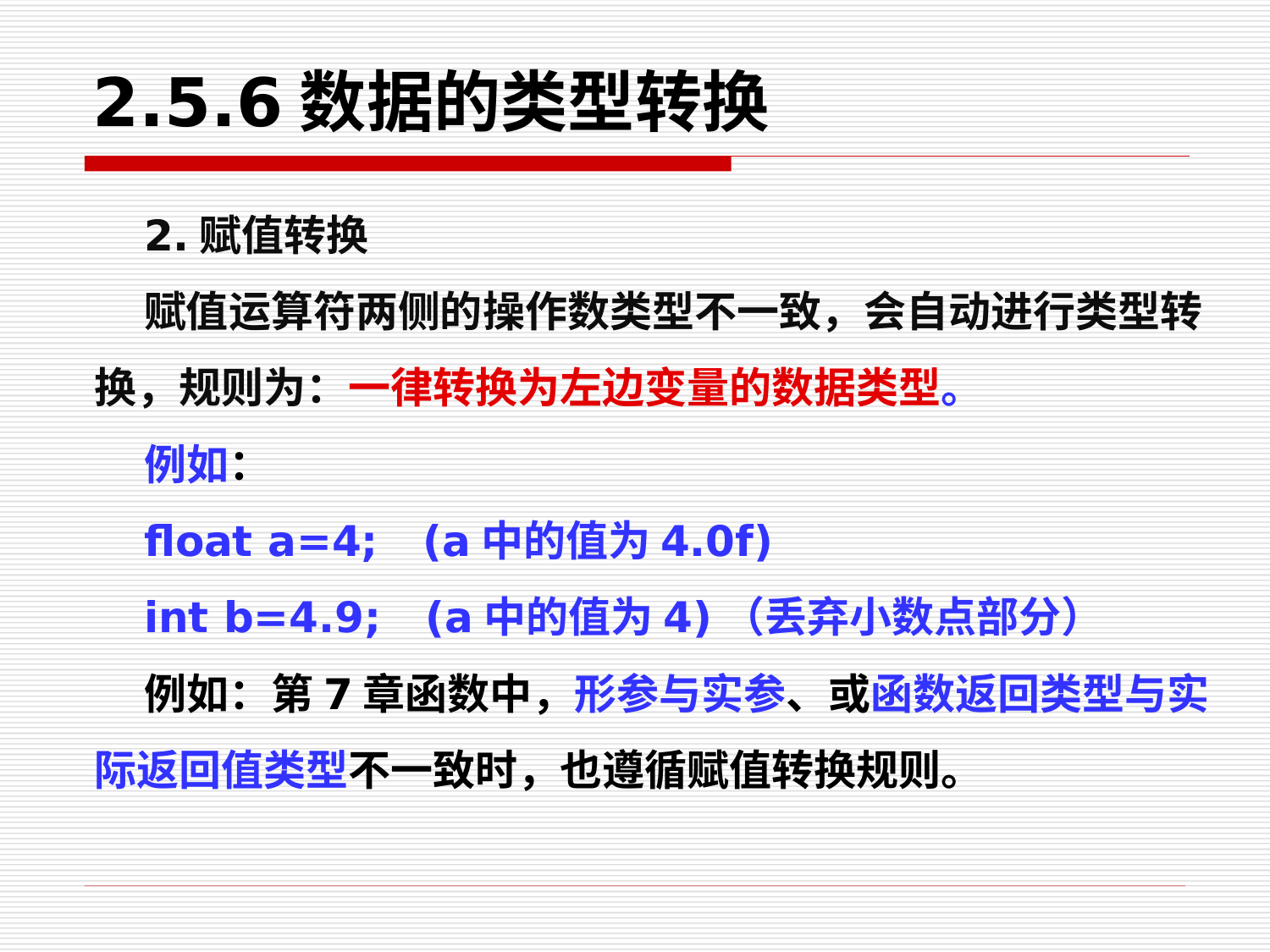

# 2.5.6数据的类型转换
2.赋值转换
赋值运算符两侧的操作数类型不一致，会自动进行类型转换，规则为：一律转换为左边变量的数据类型。
例如：
float a=4;   (a中的值为4.0f)
int b=4.9;   (a中的值为4)（丢弃小数点部分）
例如：第7章函数中，形参与实参、或函数返回类型与实际返回值类型不一致时，也遵循赋值转换规则。